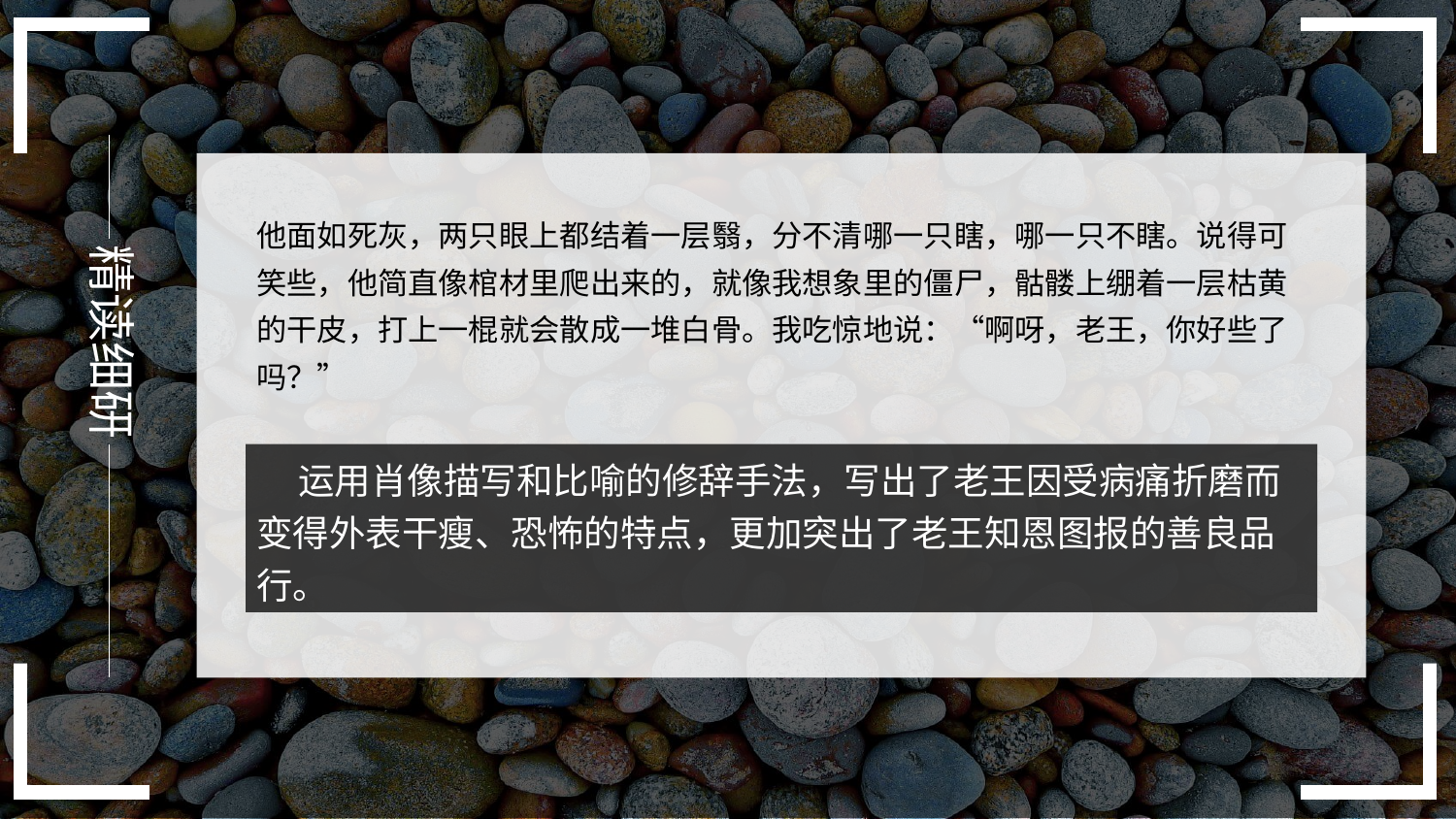

精读细研

他面如死灰，两只眼上都结着一层翳，分不清哪一只瞎，哪一只不瞎。说得可笑些，他简直像棺材里爬出来的，就像我想象里的僵尸，骷髅上绷着一层枯黄的干皮，打上一棍就会散成一堆白骨。我吃惊地说：“啊呀，老王，你好些了吗？”
    运用肖像描写和比喻的修辞手法，写出了老王因受病痛折磨而变得外表干瘦、恐怖的特点，更加突出了老王知恩图报的善良品行。